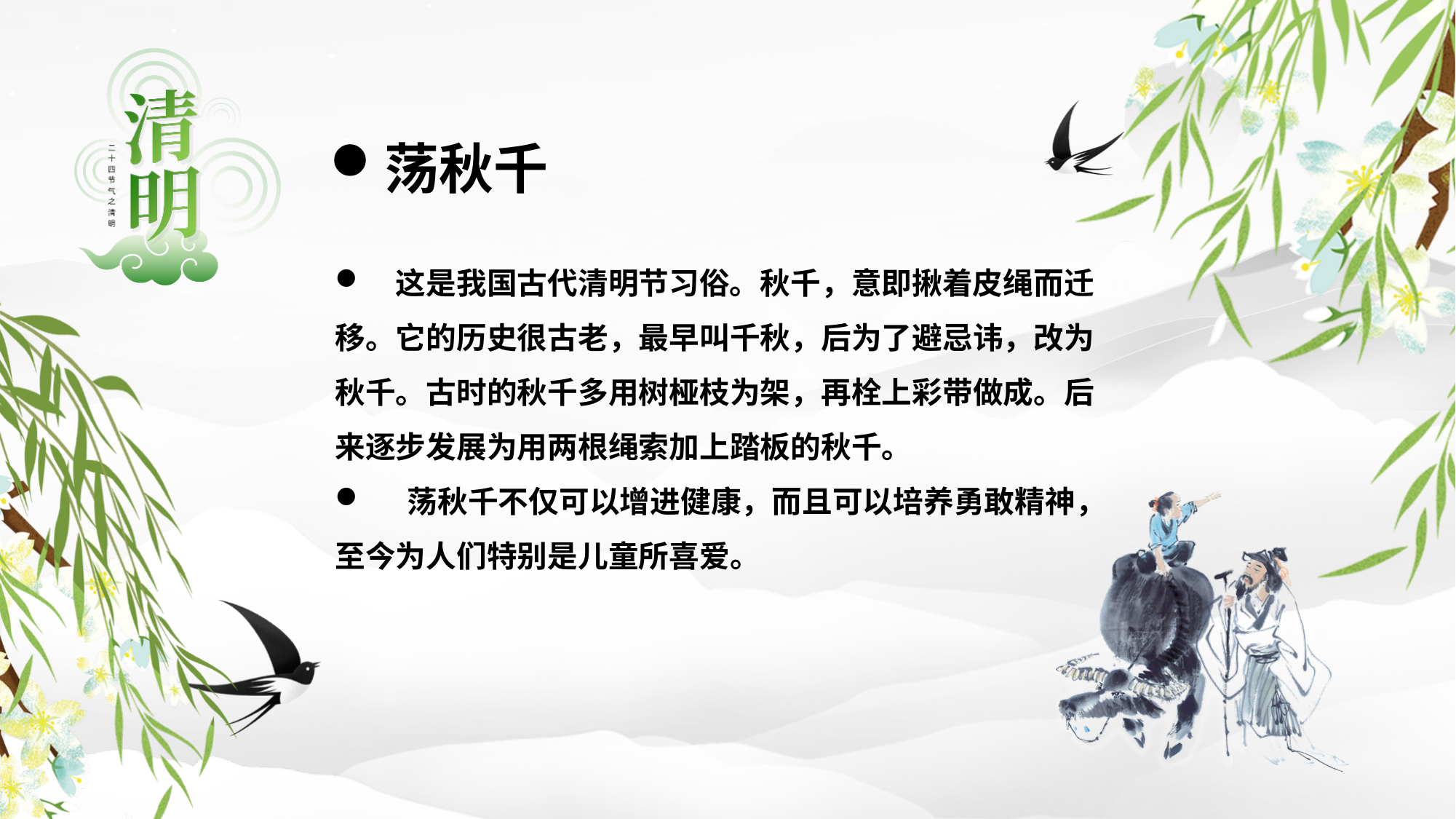

荡秋千

　这是我国古代清明节习俗。秋千，意即揪着皮绳而迁移。它的历史很古老，最早叫千秋，后为了避忌讳，改为秋千。古时的秋千多用树桠枝为架，再栓上彩带做成。后来逐步发展为用两根绳索加上踏板的秋千。
     荡秋千不仅可以增进健康，而且可以培养勇敢精神，至今为人们特别是儿童所喜爱。